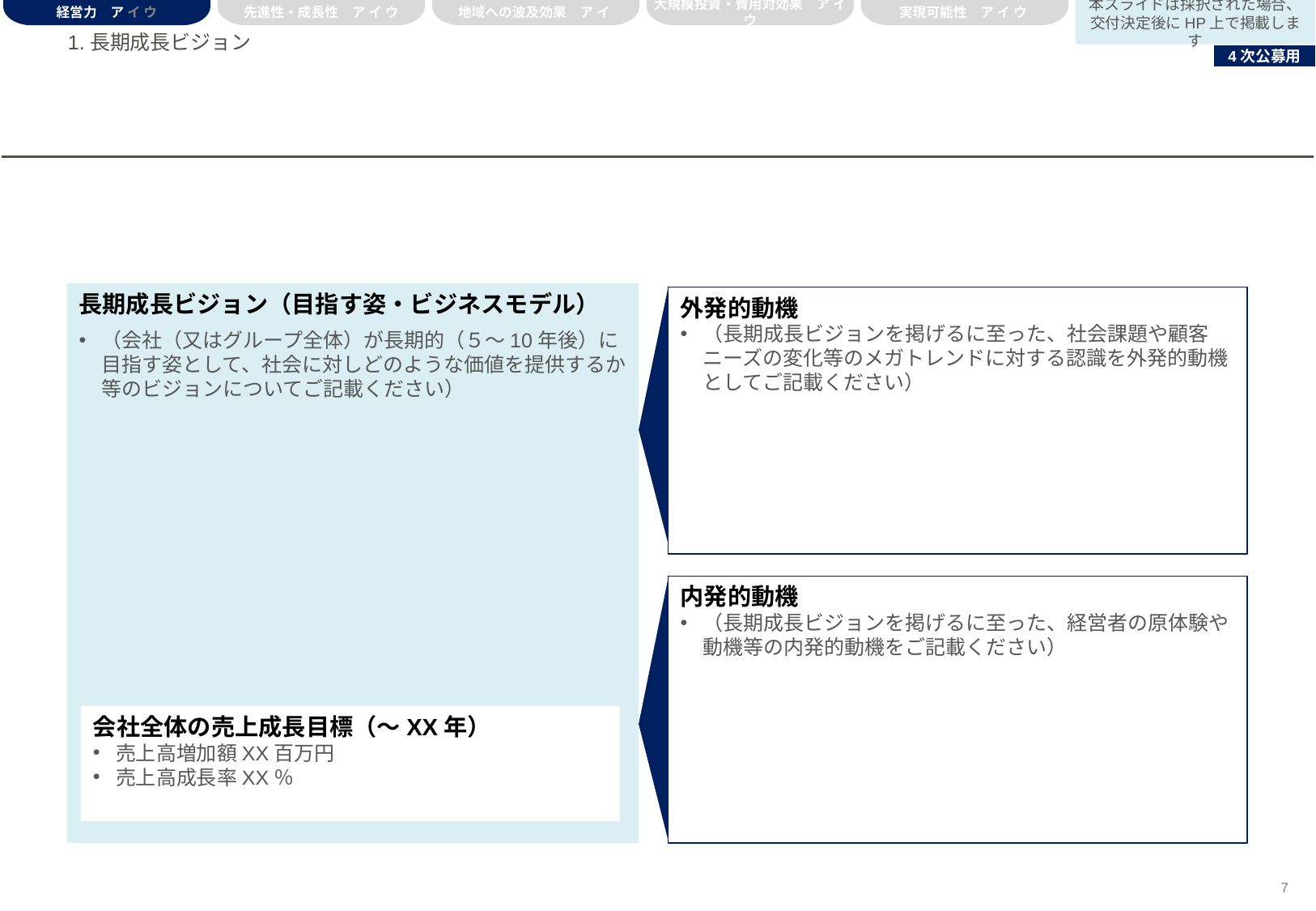

経営力　ア イ ウ
先進性・成長性　ア イ ウ
地域への波及効果　ア イ
大規模投資・費用対効果　ア イ ウ
実現可能性　ア イ ウ
本スライドは採択された場合、交付決定後にHP上で掲載します
# 1.長期成長ビジョン

長期成長ビジョン（目指す姿・ビジネスモデル）
（会社（又はグループ全体）が長期的（５～10年後）に目指す姿として、社会に対しどのような価値を提供するか等のビジョンについてご記載ください）
外発的動機
（長期成長ビジョンを掲げるに至った、社会課題や顧客ニーズの変化等のメガトレンドに対する認識を外発的動機としてご記載ください）

内発的動機
（長期成長ビジョンを掲げるに至った、経営者の原体験や動機等の内発的動機をご記載ください）

会社全体の売上成長目標（～XX年）
売上高増加額XX百万円
売上高成長率XX％